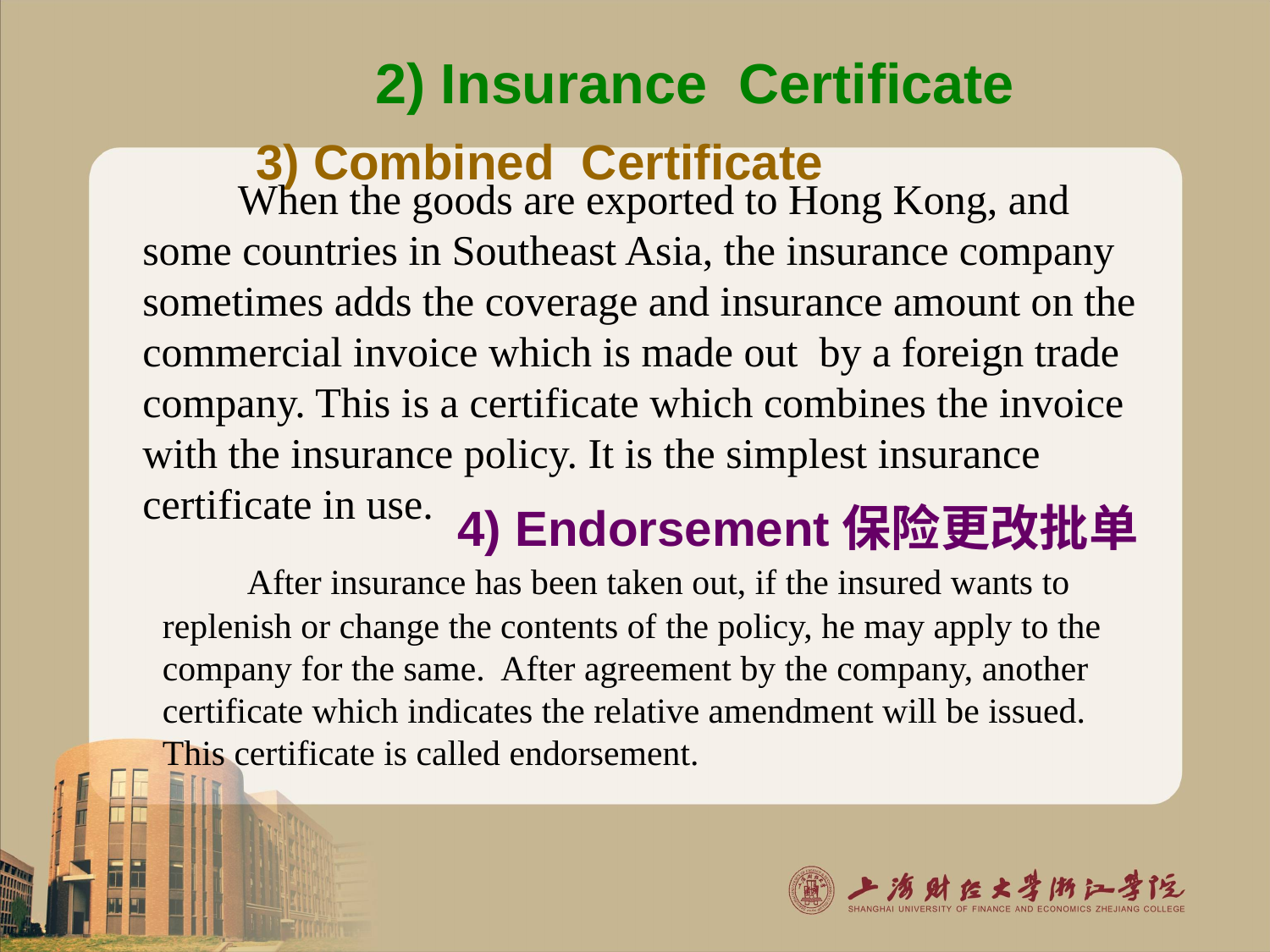

# 2) Insurance  Certificate
3) Combined  Certificate
         When the goods are exported to Hong Kong, and some countries in Southeast Asia, the insurance company sometimes adds the coverage and insurance amount on the commercial invoice which is made out  by a foreign trade company. This is a certificate which combines the invoice with the insurance policy. It is the simplest insurance certificate in use.
4) Endorsement保险更改批单
        After insurance has been taken out, if the insured wants to replenish or change the contents of the policy, he may apply to the company for the same.  After agreement by the company, another certificate which indicates the relative amendment will be issued. This certificate is called endorsement.